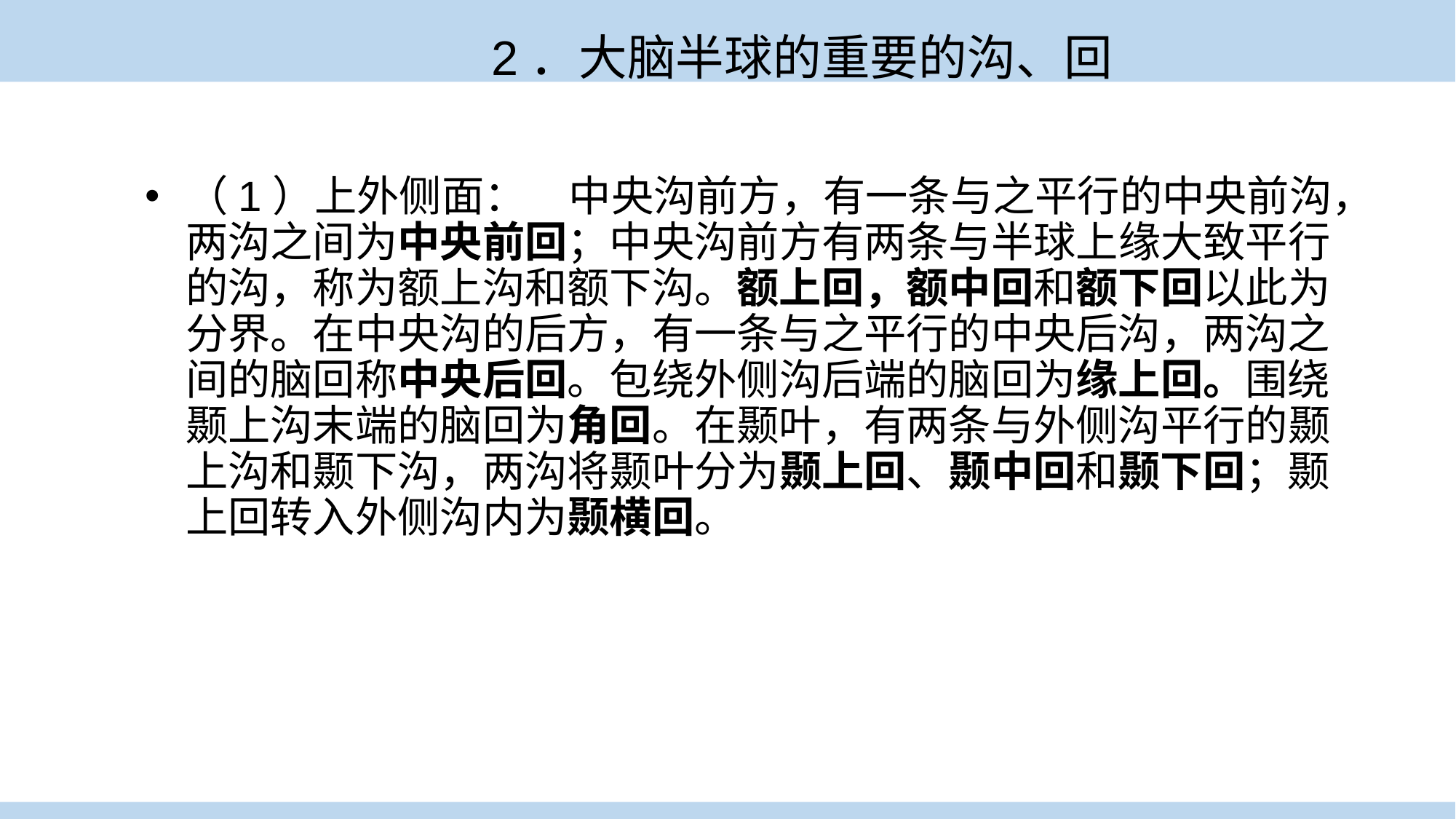

2．大脑半球的重要的沟、回
（1）上外侧面：　中央沟前方，有一条与之平行的中央前沟，两沟之间为中央前回；中央沟前方有两条与半球上缘大致平行的沟，称为额上沟和额下沟。额上回，额中回和额下回以此为分界。在中央沟的后方，有一条与之平行的中央后沟，两沟之间的脑回称中央后回。包绕外侧沟后端的脑回为缘上回。围绕颞上沟末端的脑回为角回。在颞叶，有两条与外侧沟平行的颞上沟和颞下沟，两沟将颞叶分为颞上回、颞中回和颞下回；颞上回转入外侧沟内为颞横回。